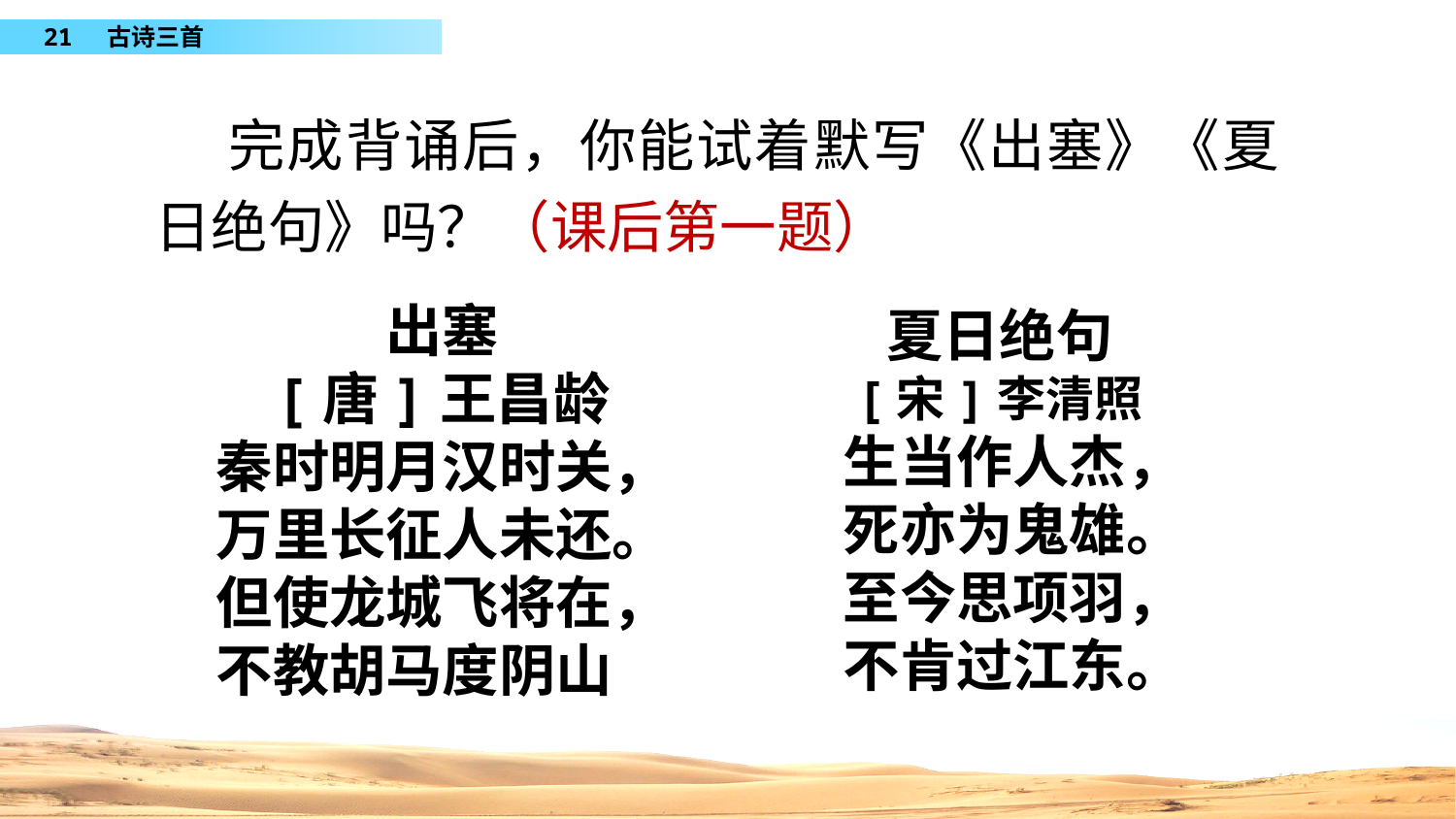

完成背诵后，你能试着默写《出塞》《夏日绝句》吗？（课后第一题）
出塞
[唐]王昌龄
秦时明月汉时关，
万里长征人未还。
但使龙城飞将在，
不教胡马度阴山。
夏日绝句
[宋]李清照
 生当作人杰，
 死亦为鬼雄。
 至今思项羽，
 不肯过江东。